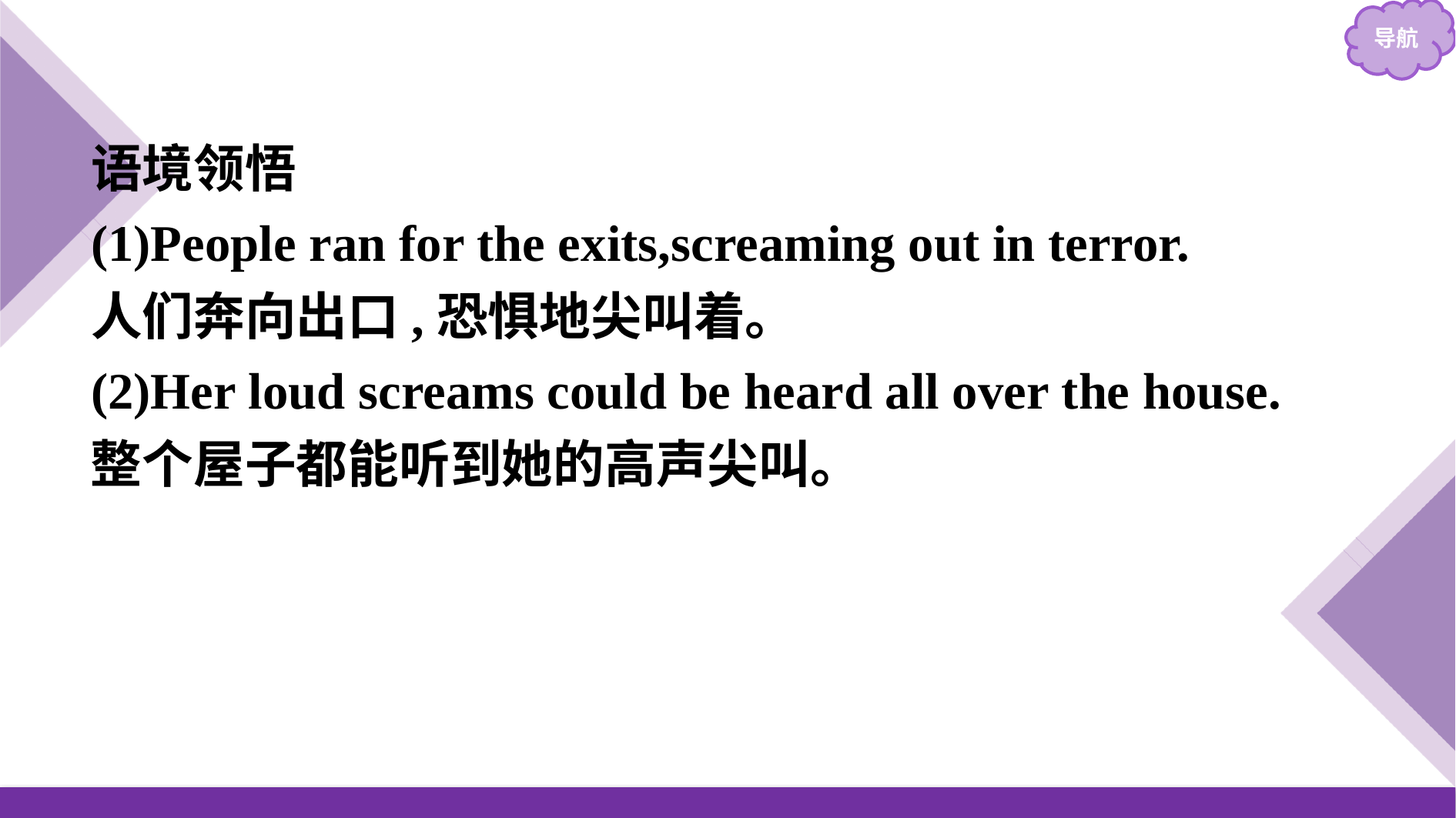

语境领悟
(1)People ran for the exits,screaming out in terror.
人们奔向出口,恐惧地尖叫着。
(2)Her loud screams could be heard all over the house.
整个屋子都能听到她的高声尖叫。